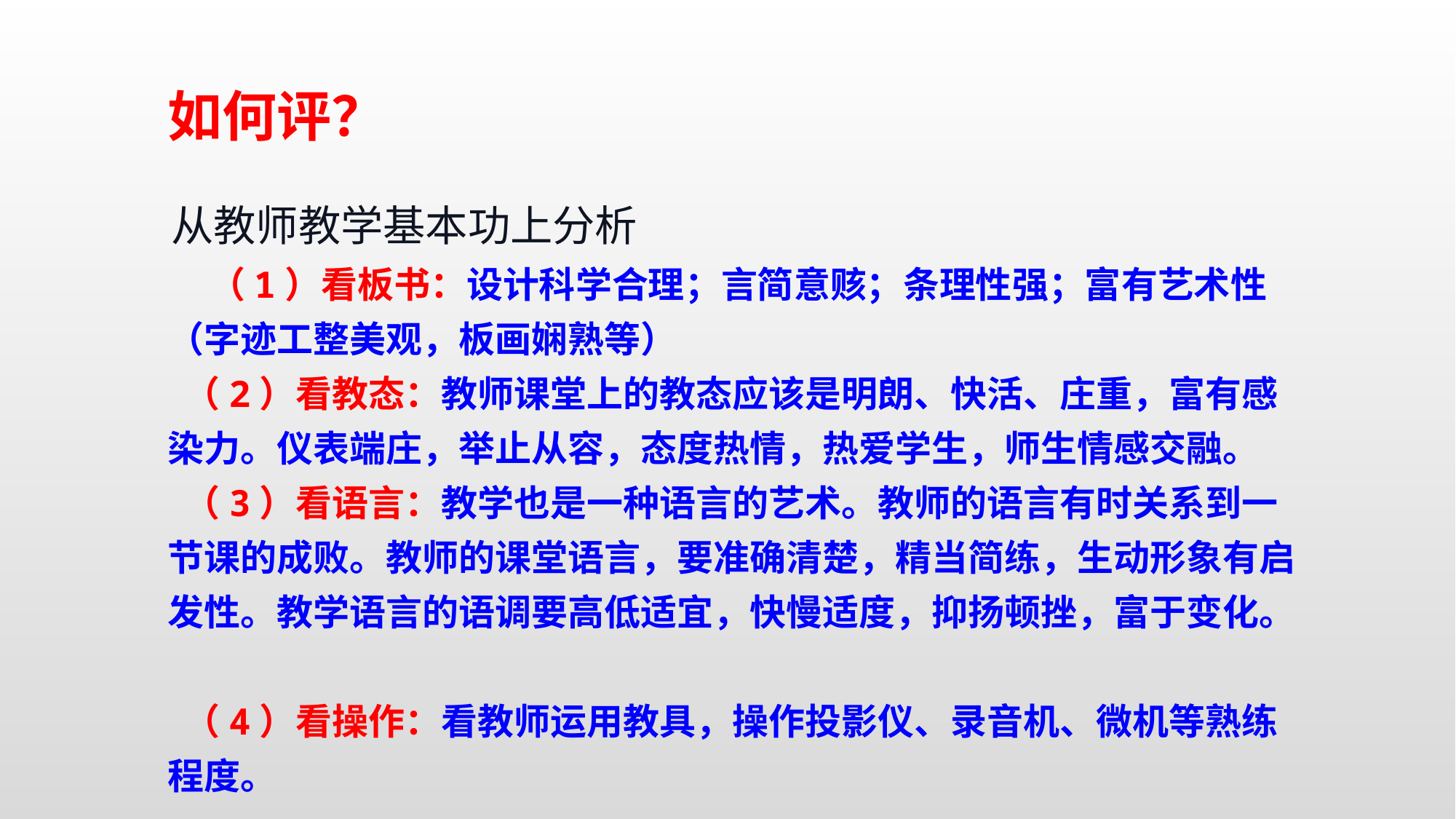

如何评？
     从教师教学基本功上分析
    （1）看板书：设计科学合理；言简意赅；条理性强；富有艺术性（字迹工整美观，板画娴熟等）
  （2）看教态：教师课堂上的教态应该是明朗、快活、庄重，富有感染力。仪表端庄，举止从容，态度热情，热爱学生，师生情感交融。
  （3）看语言：教学也是一种语言的艺术。教师的语言有时关系到一节课的成败。教师的课堂语言，要准确清楚，精当简练，生动形象有启发性。教学语言的语调要高低适宜，快慢适度，抑扬顿挫，富于变化。
  （4）看操作：看教师运用教具，操作投影仪、录音机、微机等熟练程度。